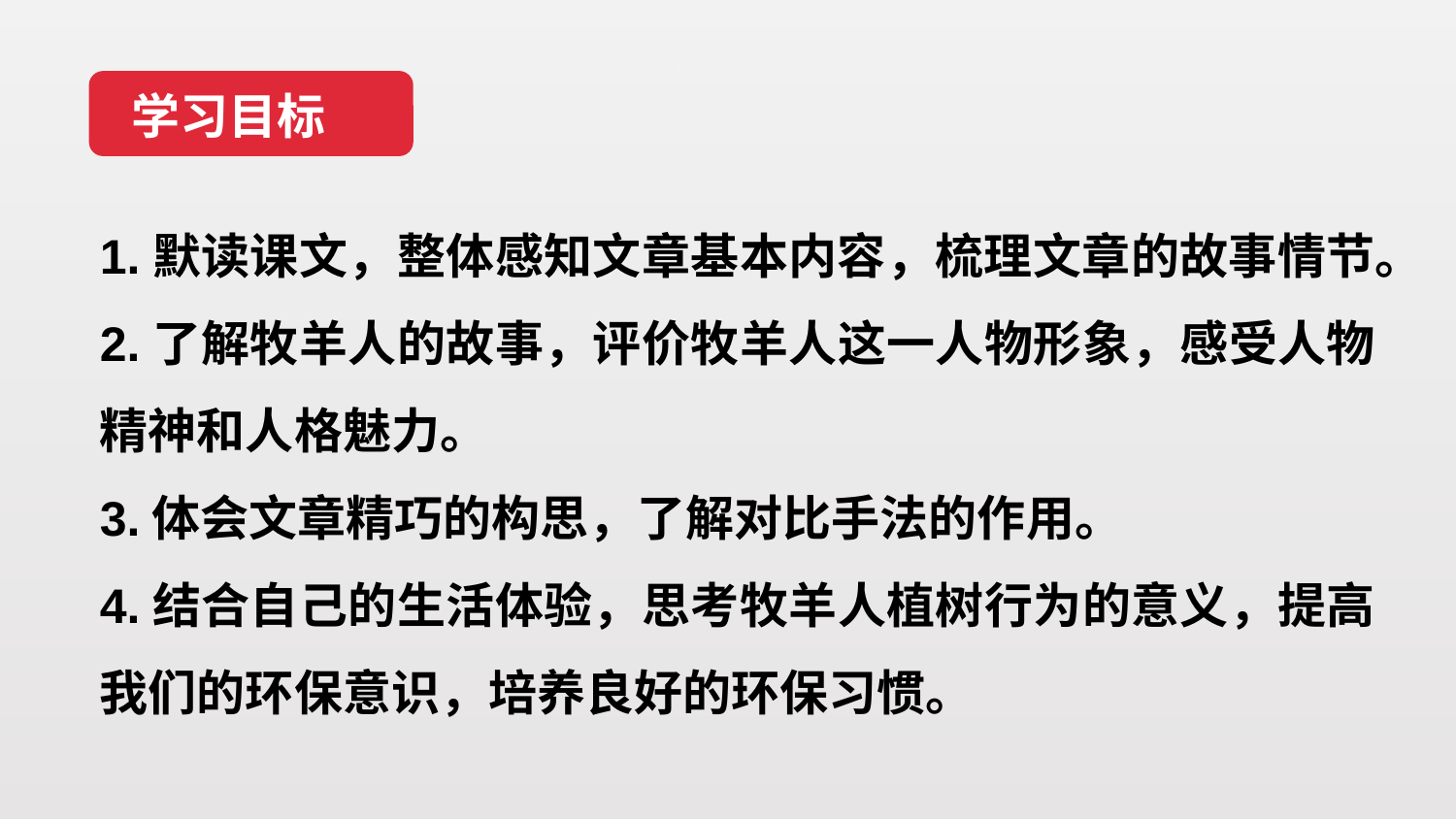

https://www.ypppt.com/

学习目标
1.默读课文，整体感知文章基本内容，梳理文章的故事情节。
2.了解牧羊人的故事，评价牧羊人这一人物形象，感受人物精神和人格魅力。
3.体会文章精巧的构思，了解对比手法的作用。
4.结合自己的生活体验，思考牧羊人植树行为的意义，提高我们的环保意识，培养良好的环保习惯。